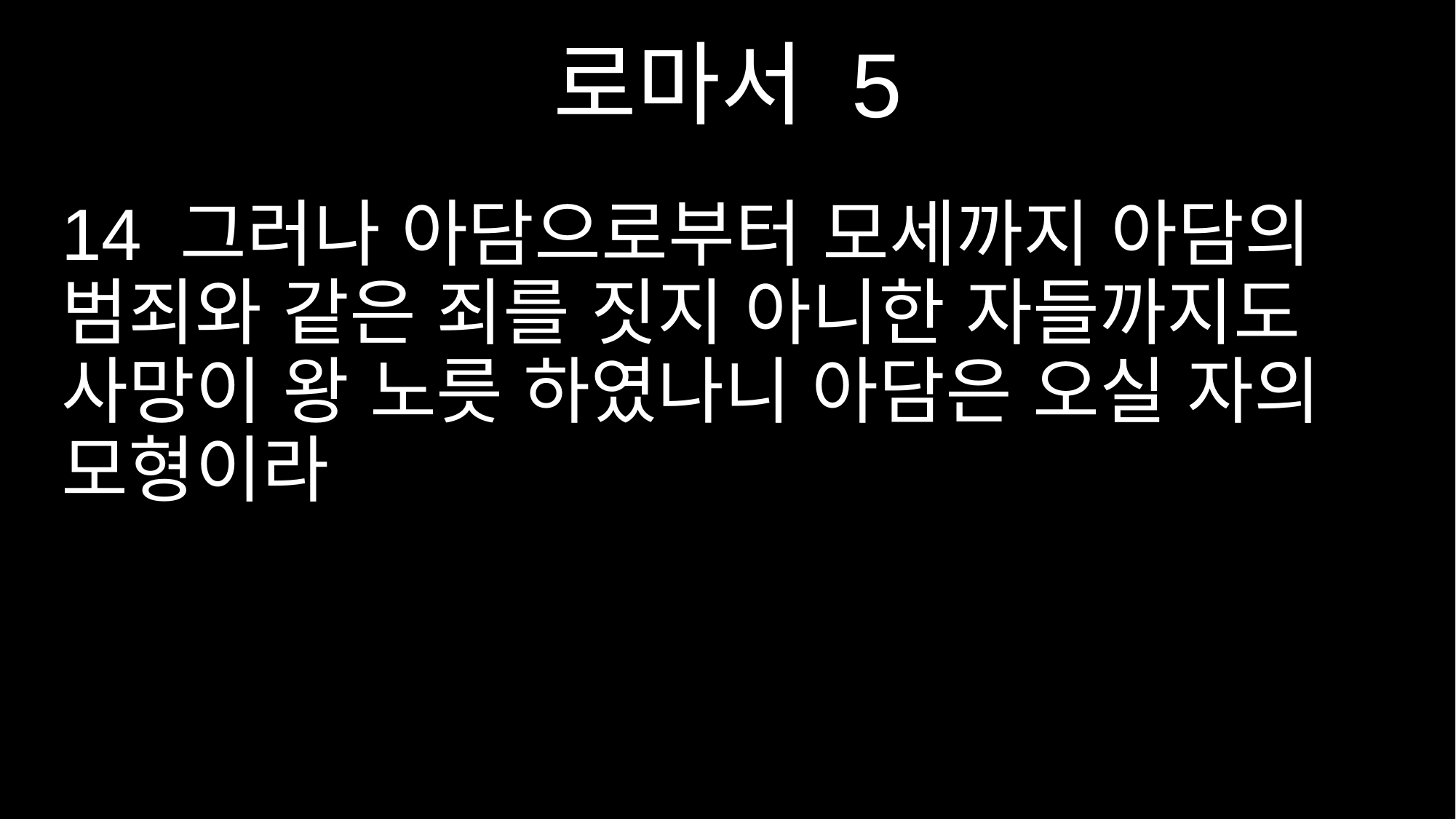

로마서 5
14 그러나 아담으로부터 모세까지 아담의 범죄와 같은 죄를 짓지 아니한 자들까지도 사망이 왕 노릇 하였나니 아담은 오실 자의 모형이라